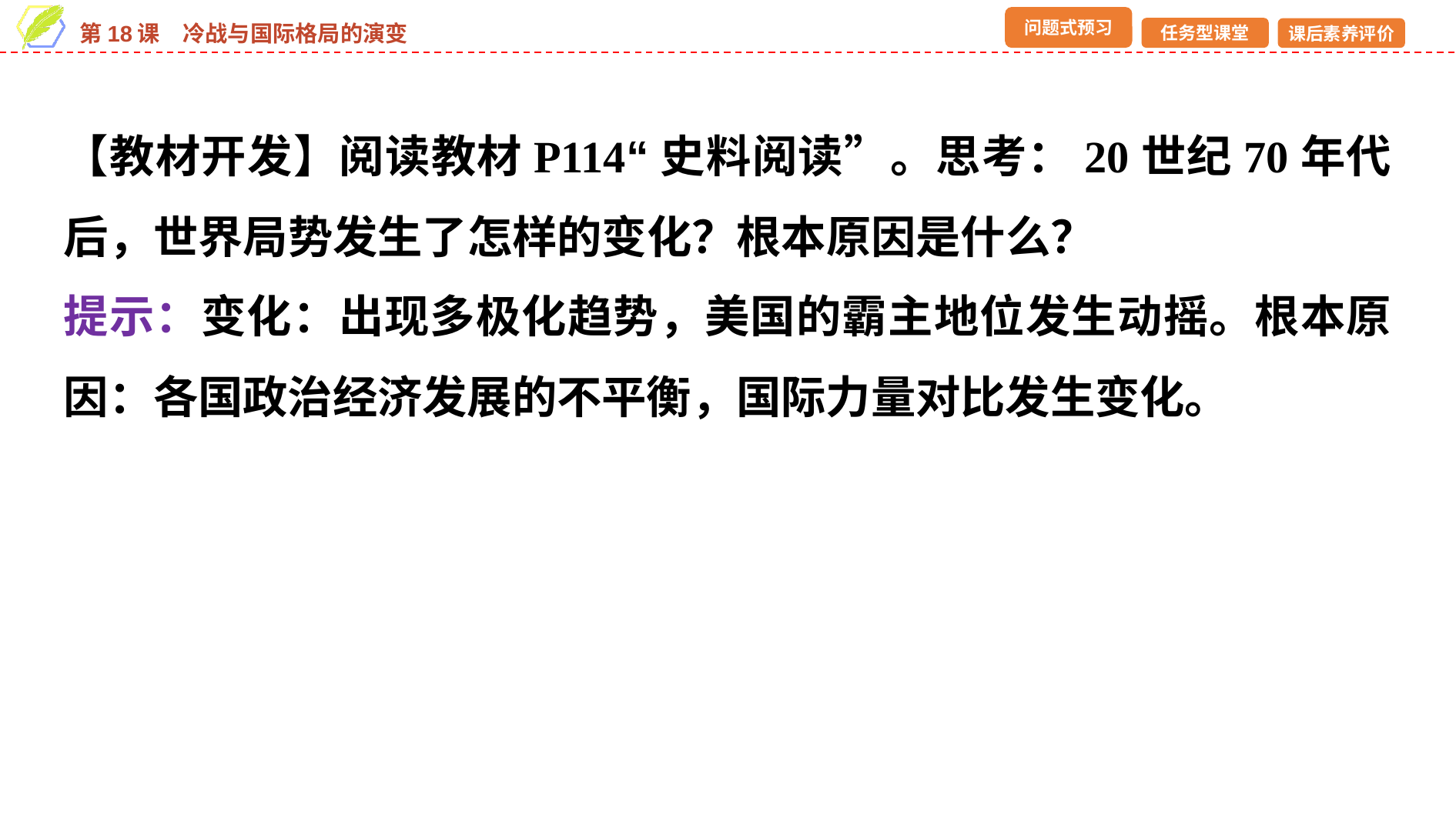

【教材开发】阅读教材P114“史料阅读”。思考：20世纪70年代后，世界局势发生了怎样的变化？根本原因是什么？
提示：变化：出现多极化趋势，美国的霸主地位发生动摇。根本原因：各国政治经济发展的不平衡，国际力量对比发生变化。